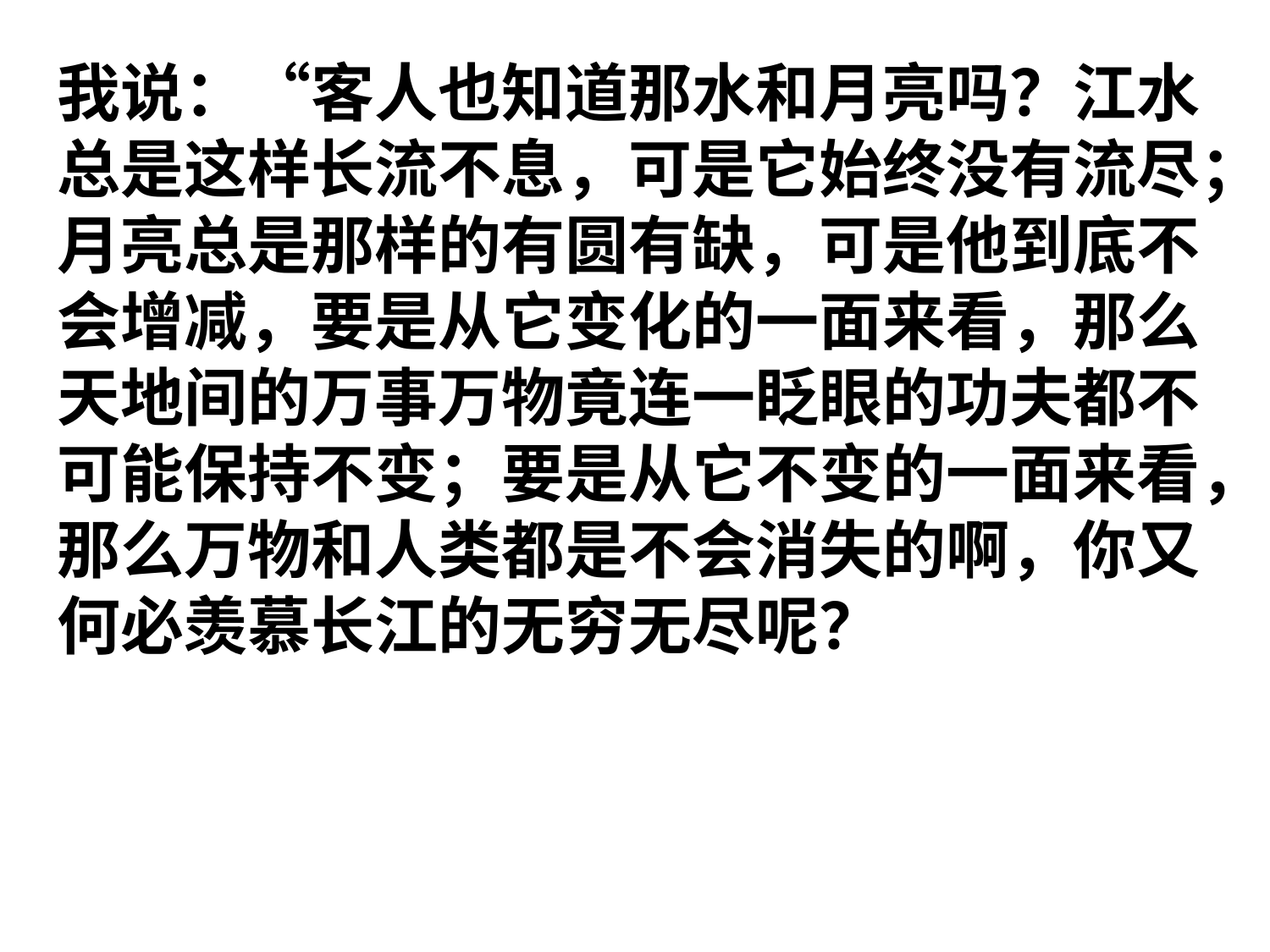

我说：“客人也知道那水和月亮吗？江水总是这样长流不息，可是它始终没有流尽；月亮总是那样的有圆有缺，可是他到底不会增减，要是从它变化的一面来看，那么天地间的万事万物竟连一眨眼的功夫都不可能保持不变；要是从它不变的一面来看，那么万物和人类都是不会消失的啊，你又何必羡慕长江的无穷无尽呢？